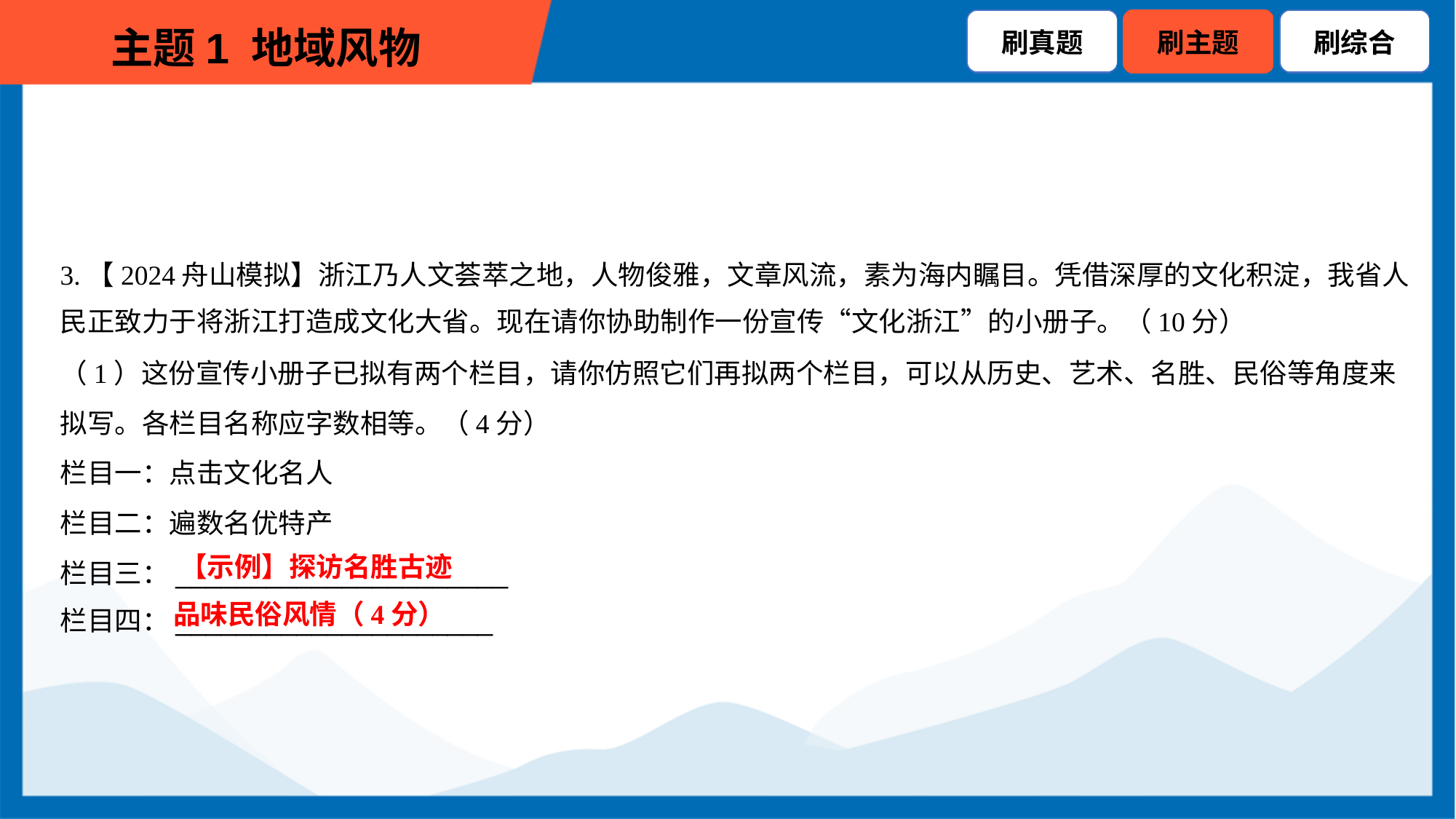

3.【2024舟山模拟】浙江乃人文荟萃之地，人物俊雅，文章风流，素为海内瞩目。凭借深厚的文化积淀，我省人
民正致力于将浙江打造成文化大省。现在请你协助制作一份宣传“文化浙江”的小册子。（10分）
（1）这份宣传小册子已拟有两个栏目，请你仿照它们再拟两个栏目，可以从历史、艺术、名胜、民俗等角度来
拟写。各栏目名称应字数相等。（4分）
栏目一：点击文化名人
栏目二：遍数名优特产
栏目三：______________________
栏目四：_____________________
【示例】探访名胜古迹
品味民俗风情（4分）